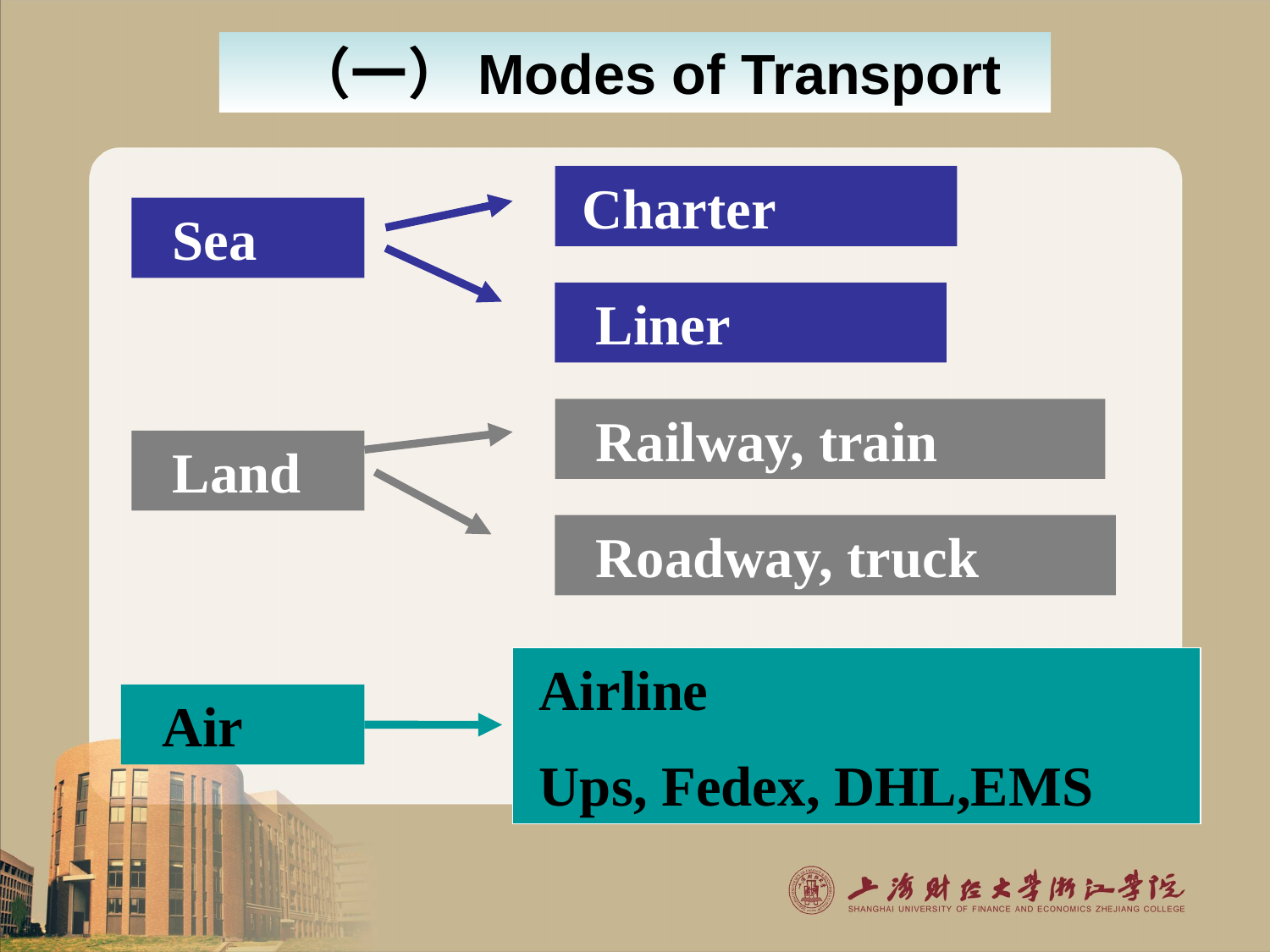

# （一）Modes of Transport
 Charter
  Sea

  Liner
  Railway, train
  Land

  Roadway, truck
 Airline
 Ups, Fedex, DHL,EMS
  Air